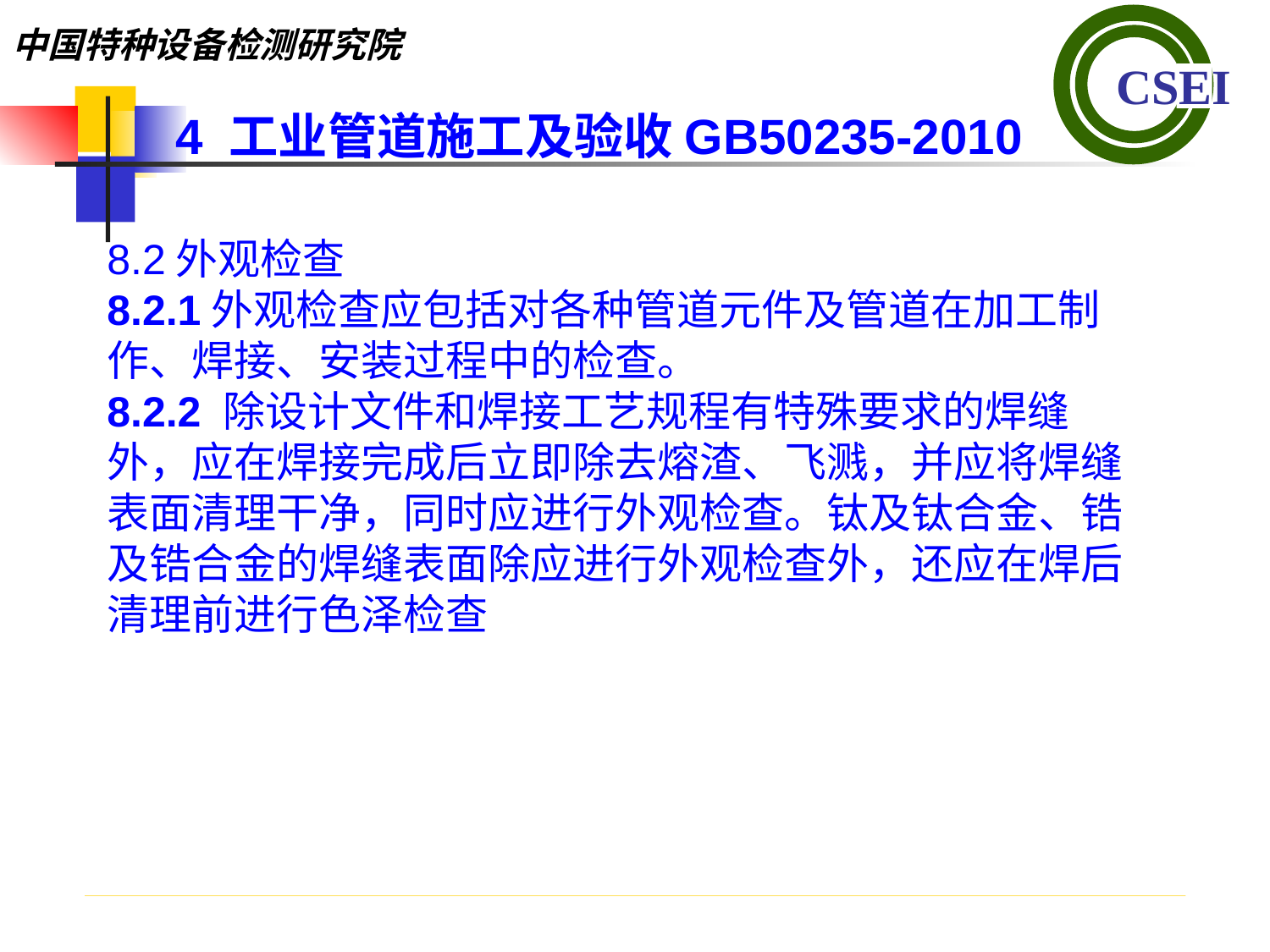

4 工业管道施工及验收GB50235-2010
8.2外观检查
8.2.1外观检查应包括对各种管道元件及管道在加工制作、焊接、安装过程中的检查。
8.2.2 除设计文件和焊接工艺规程有特殊要求的焊缝外，应在焊接完成后立即除去熔渣、飞溅，并应将焊缝表面清理干净，同时应进行外观检查。钛及钛合金、锆及锆合金的焊缝表面除应进行外观检查外，还应在焊后清理前进行色泽检查